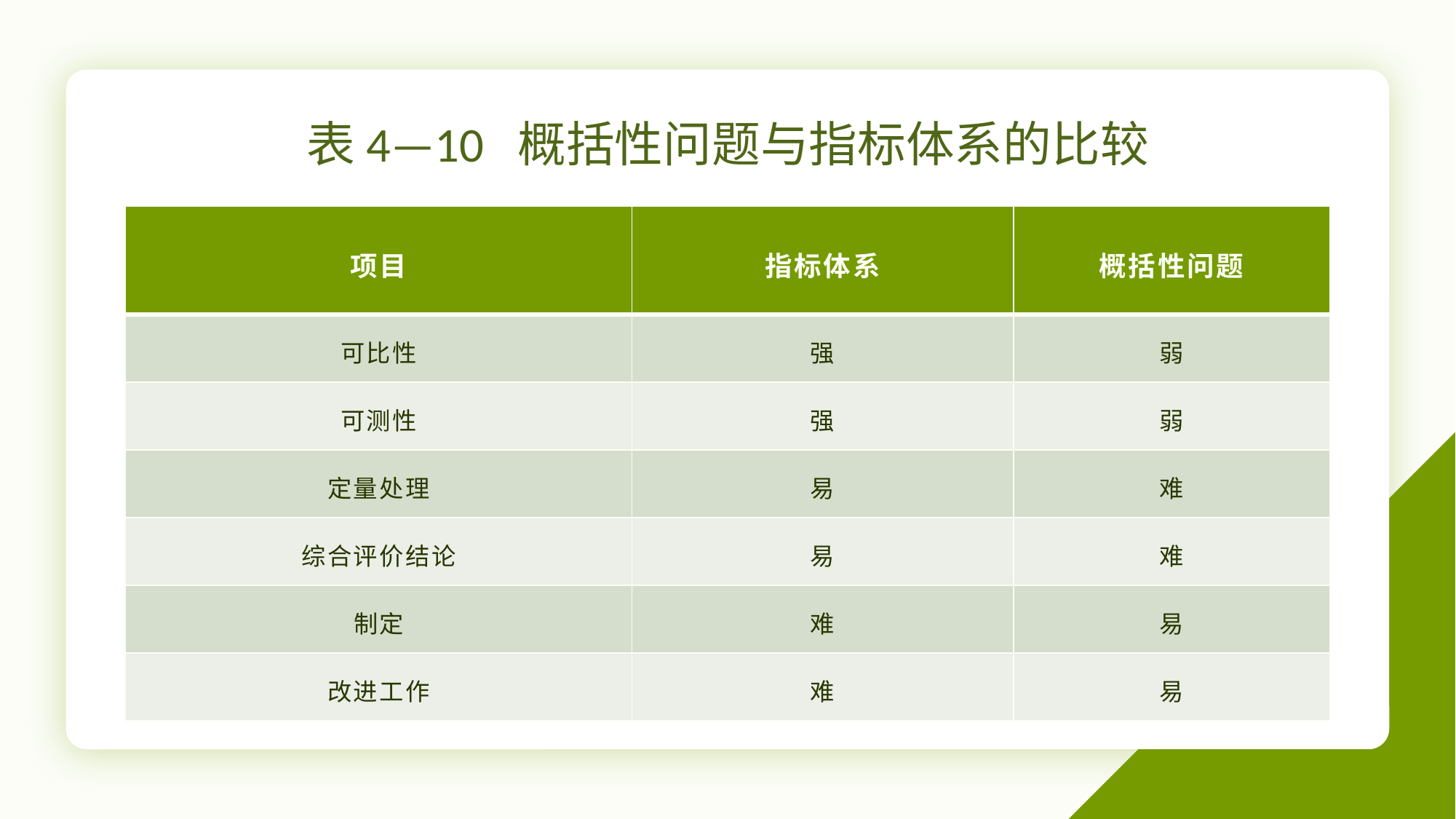

# 表4—10  概括性问题与指标体系的比较
| 项目 | 指标体系 | 概括性问题 |
| --- | --- | --- |
| 可比性 | 强 | 弱 |
| 可测性 | 强 | 弱 |
| 定量处理 | 易 | 难 |
| 综合评价结论 | 易 | 难 |
| 制定 | 难 | 易 |
| 改进工作 | 难 | 易 |